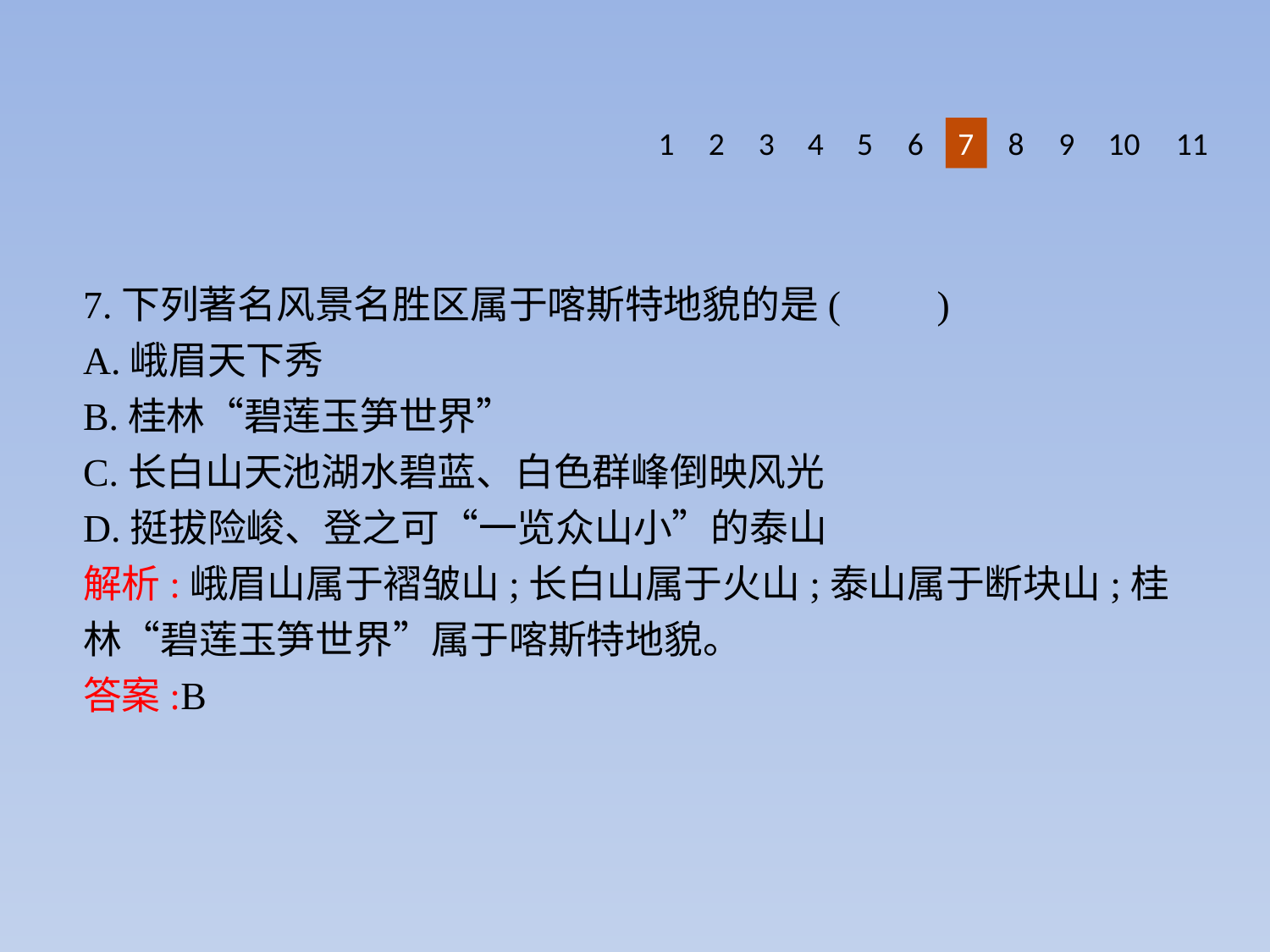

1
2
3
4
5
6
7
8
9
10
11
7.下列著名风景名胜区属于喀斯特地貌的是(　　)
A.峨眉天下秀
B.桂林“碧莲玉笋世界”
C.长白山天池湖水碧蓝、白色群峰倒映风光
D.挺拔险峻、登之可“一览众山小”的泰山
解析:峨眉山属于褶皱山;长白山属于火山;泰山属于断块山;桂林“碧莲玉笋世界”属于喀斯特地貌。
答案:B